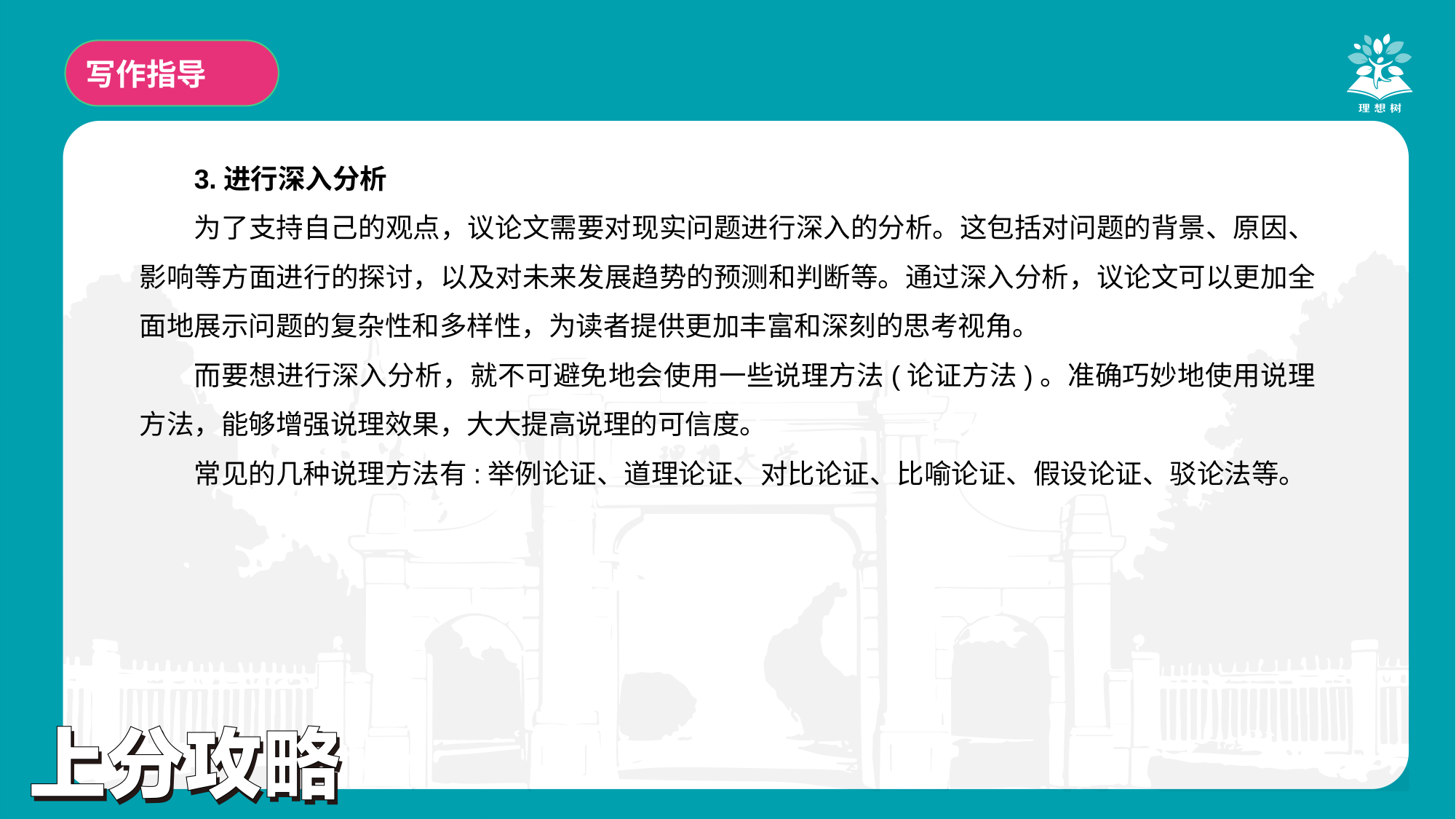

写作指导
3.进行深入分析
为了支持自己的观点，议论文需要对现实问题进行深入的分析。这包括对问题的背景、原因、影响等方面进行的探讨，以及对未来发展趋势的预测和判断等。通过深入分析，议论文可以更加全面地展示问题的复杂性和多样性，为读者提供更加丰富和深刻的思考视角。
而要想进行深入分析，就不可避免地会使用一些说理方法(论证方法)。准确巧妙地使用说理方法，能够增强说理效果，大大提高说理的可信度。
常见的几种说理方法有:举例论证、道理论证、对比论证、比喻论证、假设论证、驳论法等。